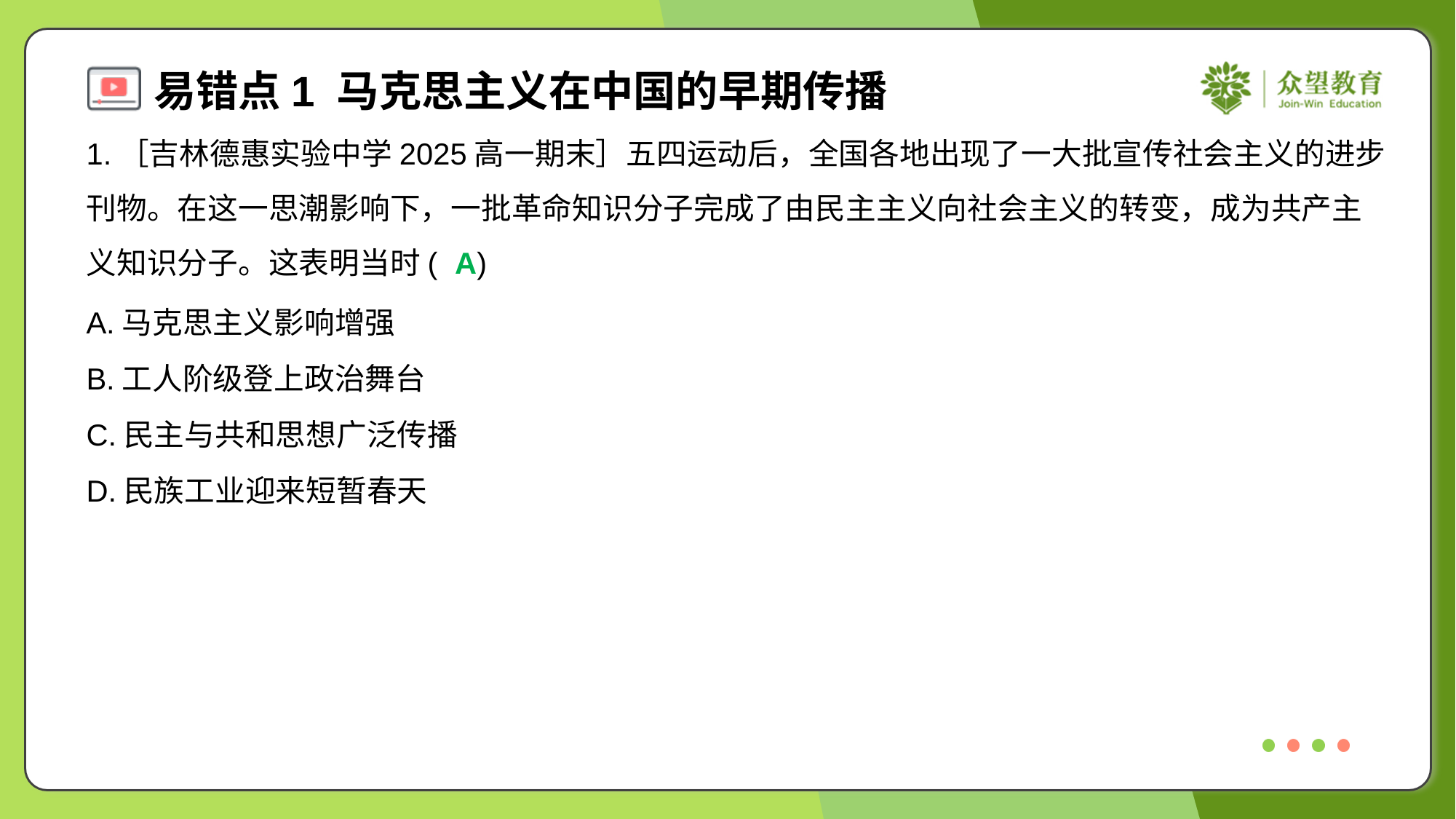

1.［吉林德惠实验中学2025高一期末］五四运动后，全国各地出现了一大批宣传社会主义的进步
刊物。在这一思潮影响下，一批革命知识分子完成了由民主主义向社会主义的转变，成为共产主
义知识分子。这表明当时(     )
A
A.马克思主义影响增强
B.工人阶级登上政治舞台
C.民主与共和思想广泛传播
D.民族工业迎来短暂春天